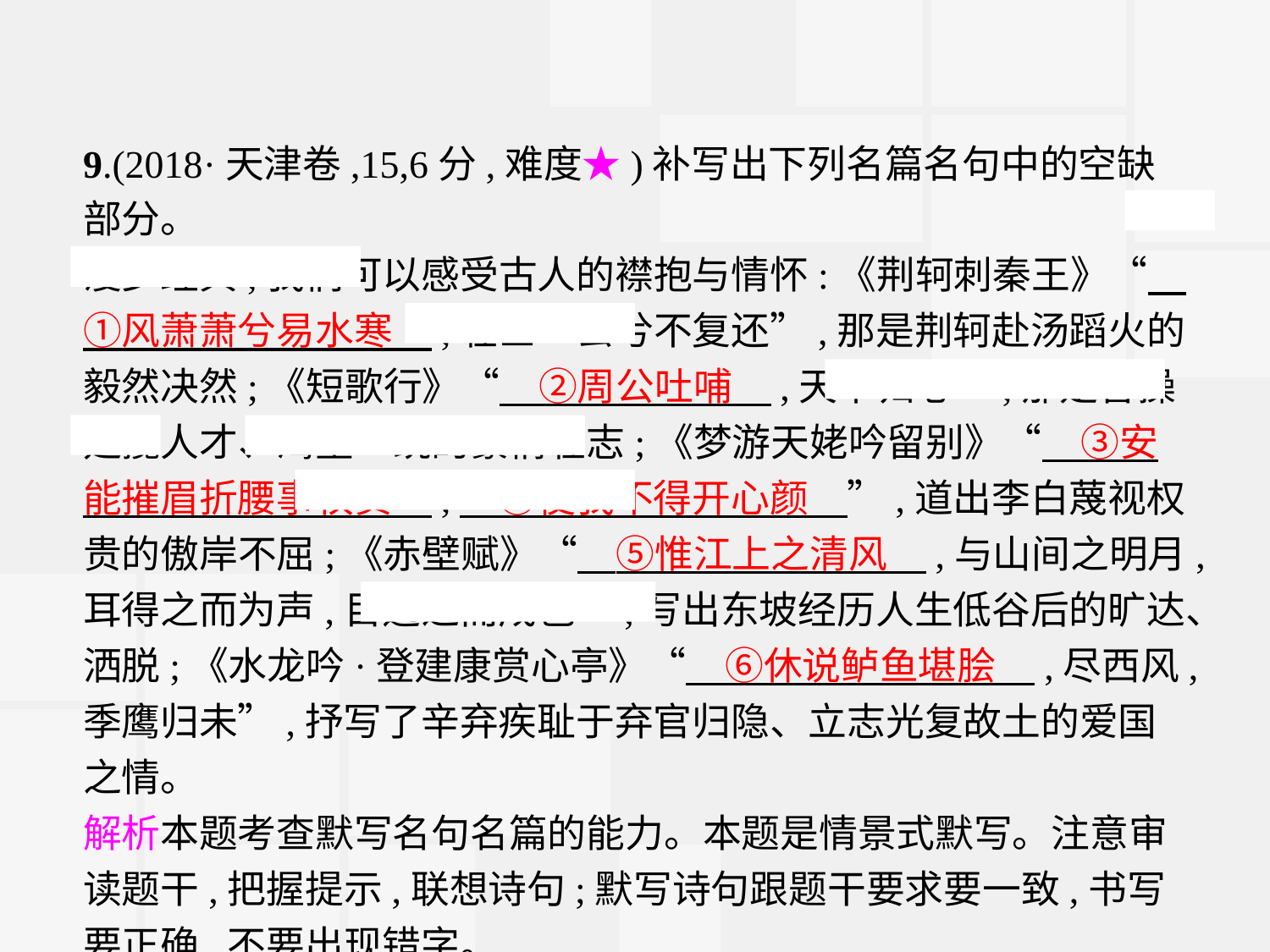

9.(2018·天津卷,15,6分,难度★)补写出下列名篇名句中的空缺部分。
漫步经典,我们可以感受古人的襟抱与情怀:《荆轲刺秦王》“　①风萧萧兮易水寒　,壮士一去兮不复还”,那是荆轲赴汤蹈火的毅然决然;《短歌行》“　②周公吐哺　,天下归心”,那是曹操延揽人才、渴望一统的豪情壮志;《梦游天姥吟留别》“　③安能摧眉折腰事权贵　,　④使我不得开心颜　”,道出李白蔑视权贵的傲岸不屈;《赤壁赋》“　⑤惟江上之清风　,与山间之明月,耳得之而为声,目遇之而成色”,写出东坡经历人生低谷后的旷达、洒脱;《水龙吟·登建康赏心亭》“　⑥休说鲈鱼堪脍　,尽西风,季鹰归未”,抒写了辛弃疾耻于弃官归隐、立志光复故土的爱国之情。
解析本题考查默写名句名篇的能力。本题是情景式默写。注意审读题干,把握提示,联想诗句;默写诗句跟题干要求要一致,书写要正确,不要出现错字。